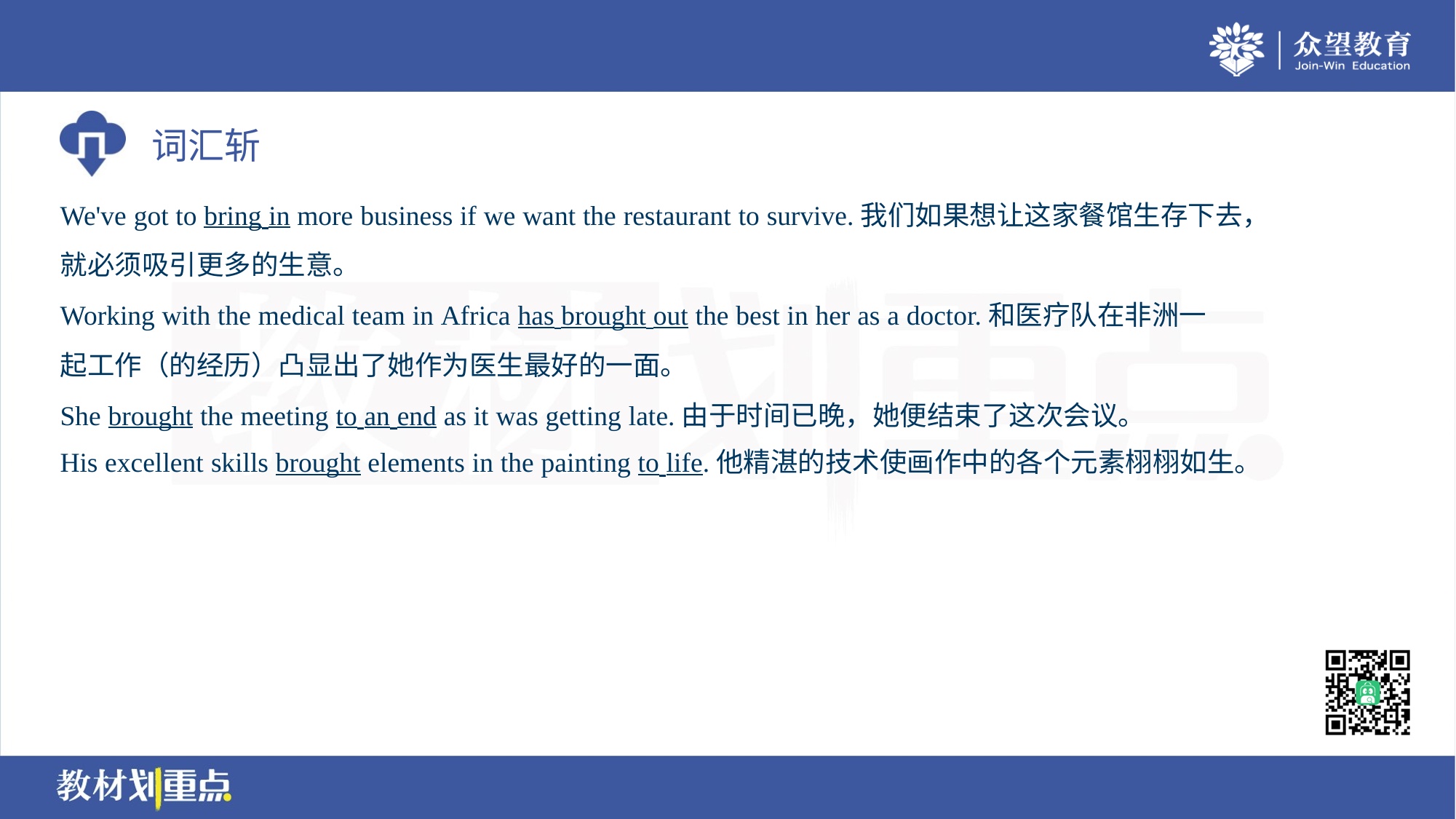

We've got to bring in more business if we want the restaurant to survive.我们如果想让这家餐馆生存下去，
就必须吸引更多的生意。
Working with the medical team in Africa has brought out the best in her as a doctor.和医疗队在非洲一
起工作（的经历）凸显出了她作为医生最好的一面。
She brought the meeting to an end as it was getting late.由于时间已晚，她便结束了这次会议。
His excellent skills brought elements in the painting to life.他精湛的技术使画作中的各个元素栩栩如生。